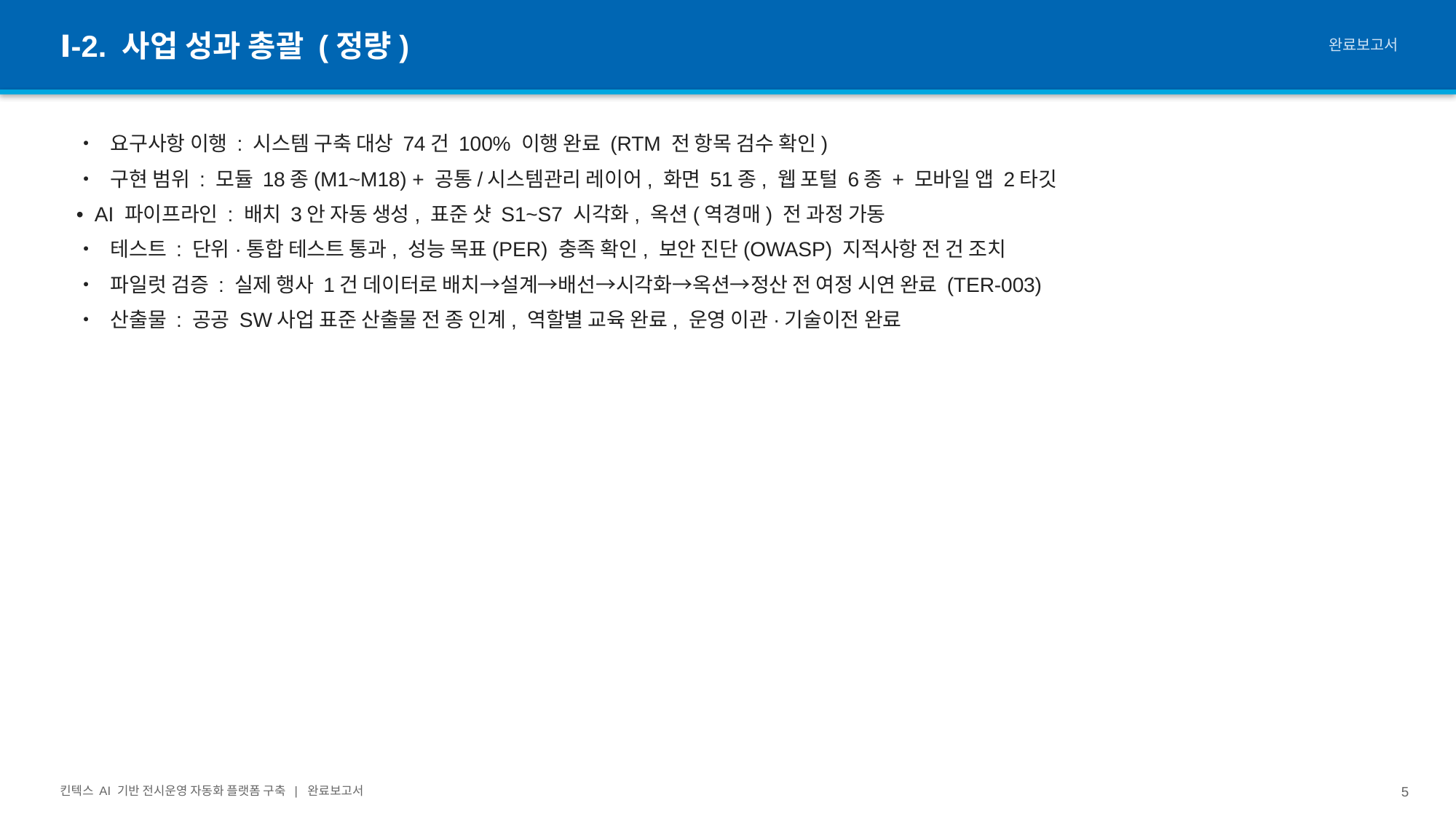

Ⅰ-2. 사업 성과 총괄 (정량)
완료보고서

•  요구사항 이행 : 시스템 구축 대상 74건 100% 이행 완료 (RTM 전 항목 검수 확인)
•  구현 범위 : 모듈 18종(M1~M18) + 공통/시스템관리 레이어, 화면 51종, 웹 포털 6종 + 모바일 앱 2타깃
•  AI 파이프라인 : 배치 3안 자동 생성, 표준 샷 S1~S7 시각화, 옥션(역경매) 전 과정 가동
•  테스트 : 단위·통합 테스트 통과, 성능 목표(PER) 충족 확인, 보안 진단(OWASP) 지적사항 전 건 조치
•  파일럿 검증 : 실제 행사 1건 데이터로 배치→설계→배선→시각화→옥션→정산 전 여정 시연 완료 (TER-003)
•  산출물 : 공공 SW사업 표준 산출물 전 종 인계, 역할별 교육 완료, 운영 이관·기술이전 완료
킨텍스 AI 기반 전시운영 자동화 플랫폼 구축  |  완료보고서
5